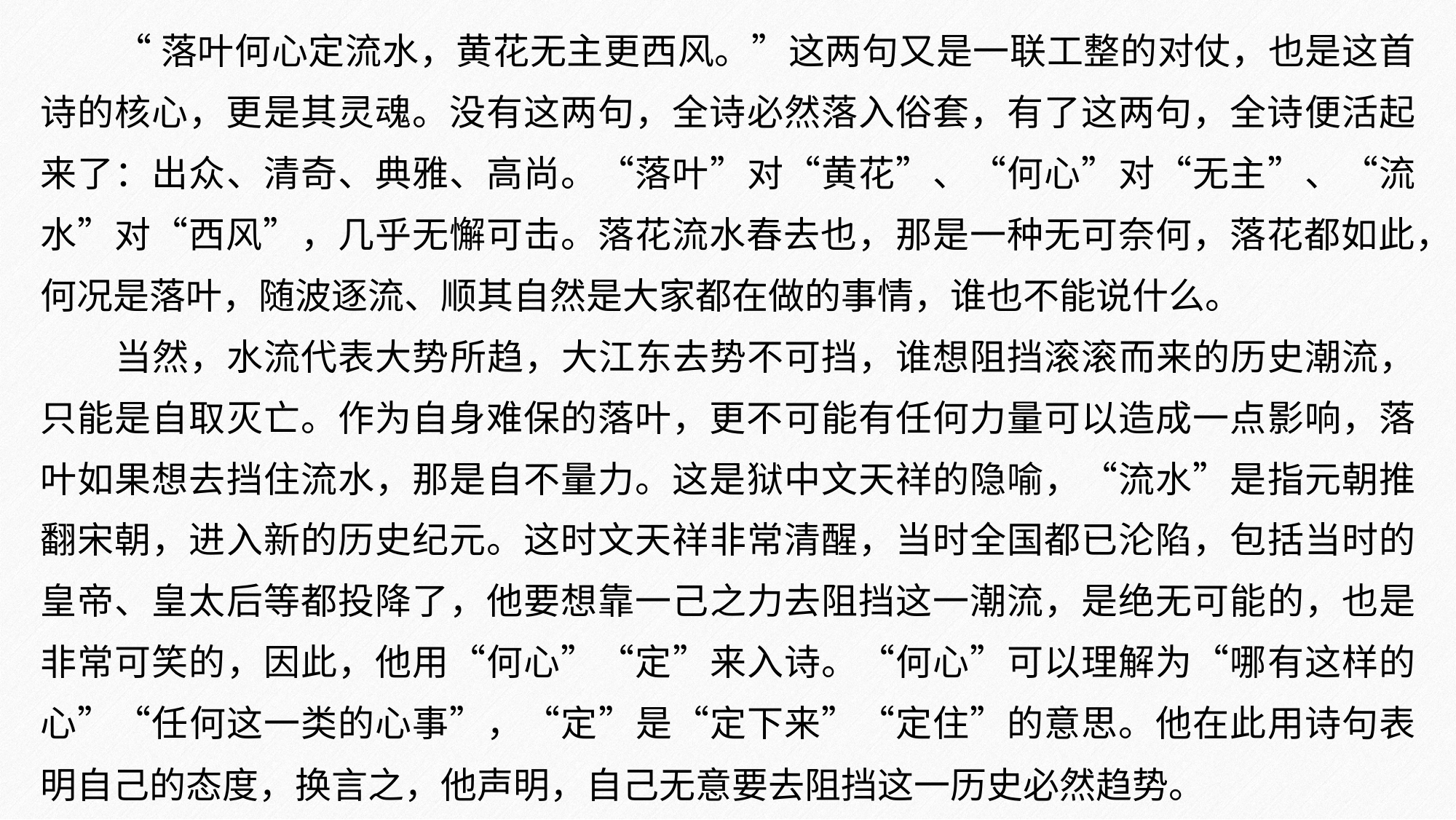

“落叶何心定流水，黄花无主更西风。”这两句又是一联工整的对仗，也是这首诗的核心，更是其灵魂。没有这两句，全诗必然落入俗套，有了这两句，全诗便活起来了：出众、清奇、典雅、高尚。“落叶”对“黄花”、“何心”对“无主”、“流水”对“西风”，几乎无懈可击。落花流水春去也，那是一种无可奈何，落花都如此，何况是落叶，随波逐流、顺其自然是大家都在做的事情，谁也不能说什么。
当然，水流代表大势所趋，大江东去势不可挡，谁想阻挡滚滚而来的历史潮流，只能是自取灭亡。作为自身难保的落叶，更不可能有任何力量可以造成一点影响，落叶如果想去挡住流水，那是自不量力。这是狱中文天祥的隐喻，“流水”是指元朝推翻宋朝，进入新的历史纪元。这时文天祥非常清醒，当时全国都已沦陷，包括当时的皇帝、皇太后等都投降了，他要想靠一己之力去阻挡这一潮流，是绝无可能的，也是非常可笑的，因此，他用“何心”“定”来入诗。“何心”可以理解为“哪有这样的心”“任何这一类的心事”，“定”是“定下来”“定住”的意思。他在此用诗句表明自己的态度，换言之，他声明，自己无意要去阻挡这一历史必然趋势。